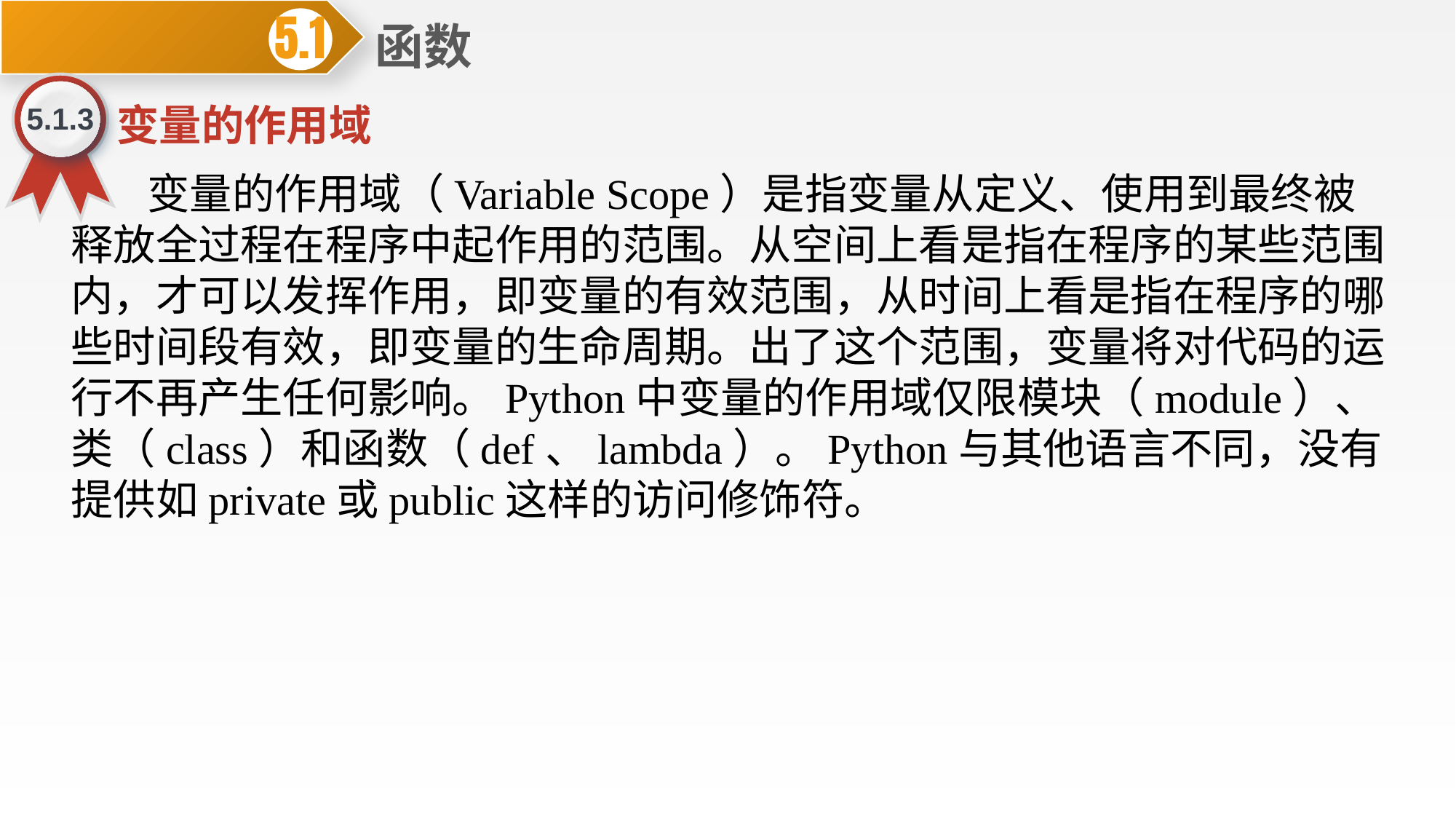

函数

5.1

5.1.3
变量的作用域
       变量的作用域（Variable Scope）是指变量从定义、使用到最终被释放全过程在程序中起作用的范围。从空间上看是指在程序的某些范围内，才可以发挥作用，即变量的有效范围，从时间上看是指在程序的哪些时间段有效，即变量的生命周期。出了这个范围，变量将对代码的运行不再产生任何影响。Python中变量的作用域仅限模块（module）、类（class）和函数（def、lambda）。Python与其他语言不同，没有提供如private或public这样的访问修饰符。